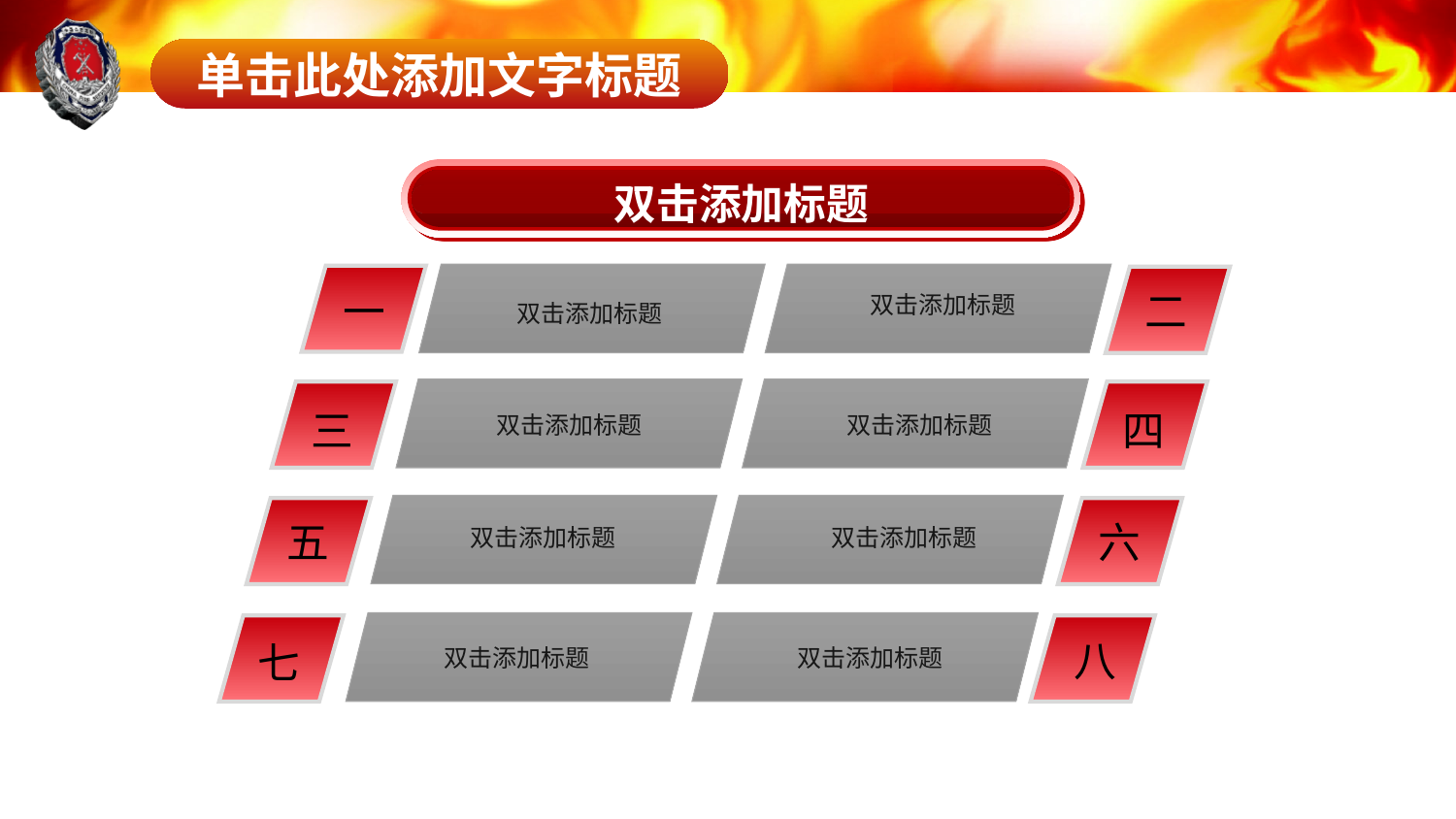

双击添加标题

一
双击添加标题

二
双击添加标题

三
双击添加标题

四
双击添加标题

五
双击添加标题

六
双击添加标题

七
双击添加标题

八
双击添加标题